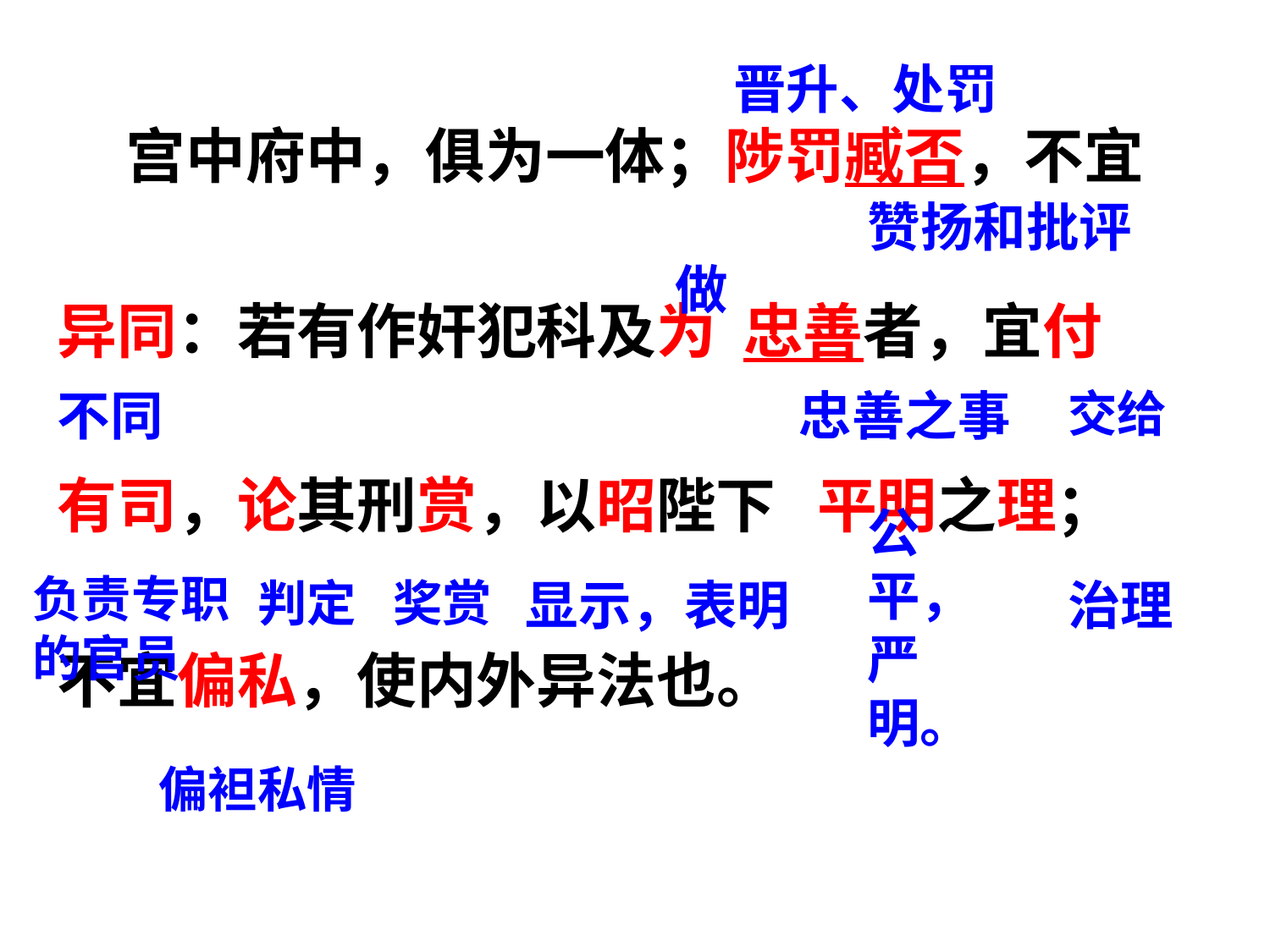

晋升、处罚
    宫中府中，俱为一体；陟罚臧否，不宜

异同：若有作奸犯科及为  忠善者，宜付

有司，论其刑赏，以昭陛下   平明之理；

不宜偏私，使内外异法也。

赞扬和批评
做
忠善之事
不同
交给
公平，严明。
负责专职的官员
治理
判定
奖赏
显示，表明
偏袒私情